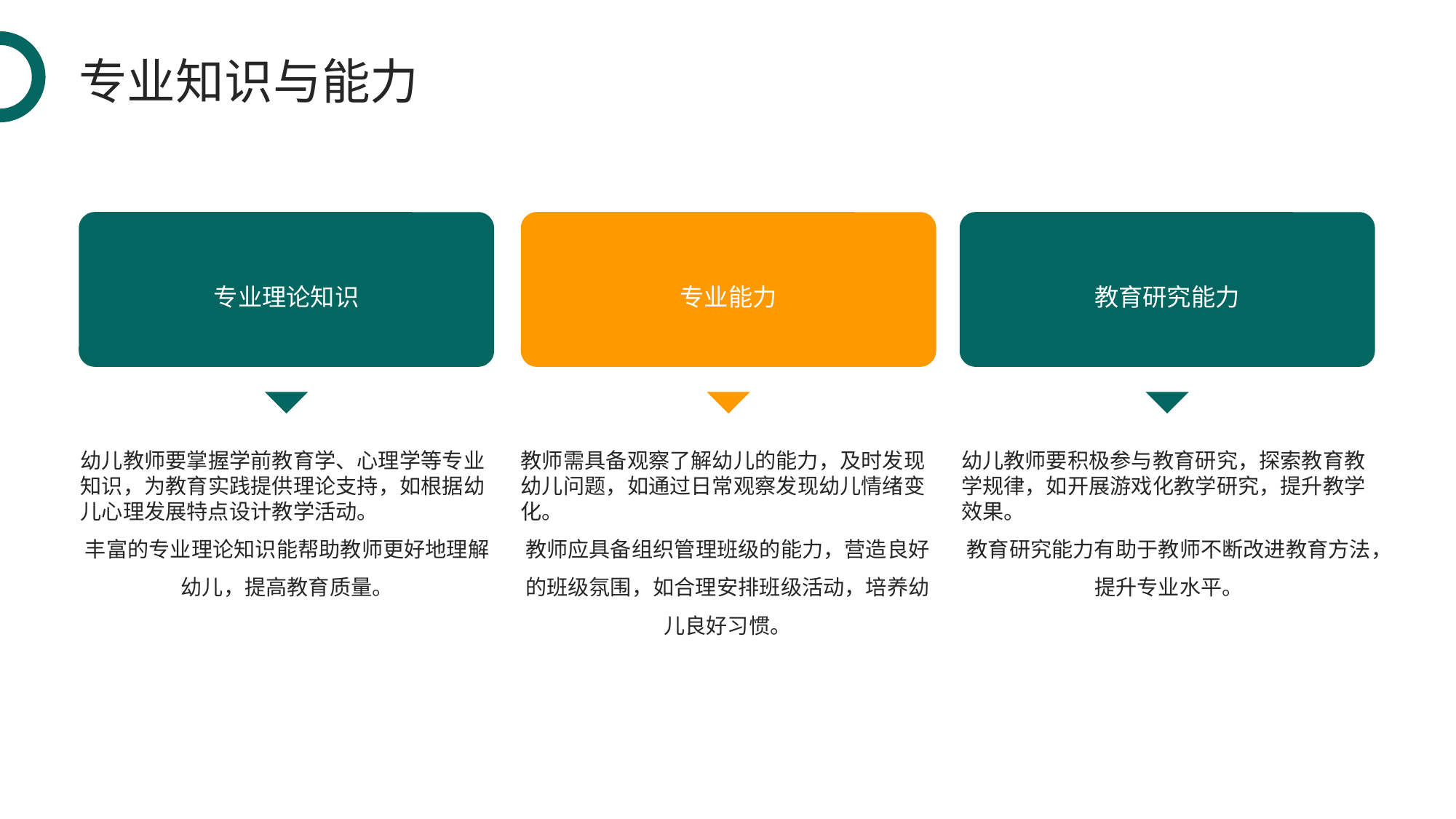

专业知识与能力

专业理论知识
专业能力
教育研究能力

幼儿教师要掌握学前教育学、心理学等专业知识，为教育实践提供理论支持，如根据幼儿心理发展特点设计教学活动。
丰富的专业理论知识能帮助教师更好地理解幼儿，提高教育质量。
教师需具备观察了解幼儿的能力，及时发现幼儿问题，如通过日常观察发现幼儿情绪变化。
教师应具备组织管理班级的能力，营造良好的班级氛围，如合理安排班级活动，培养幼儿良好习惯。
幼儿教师要积极参与教育研究，探索教育教学规律，如开展游戏化教学研究，提升教学效果。
教育研究能力有助于教师不断改进教育方法，提升专业水平。